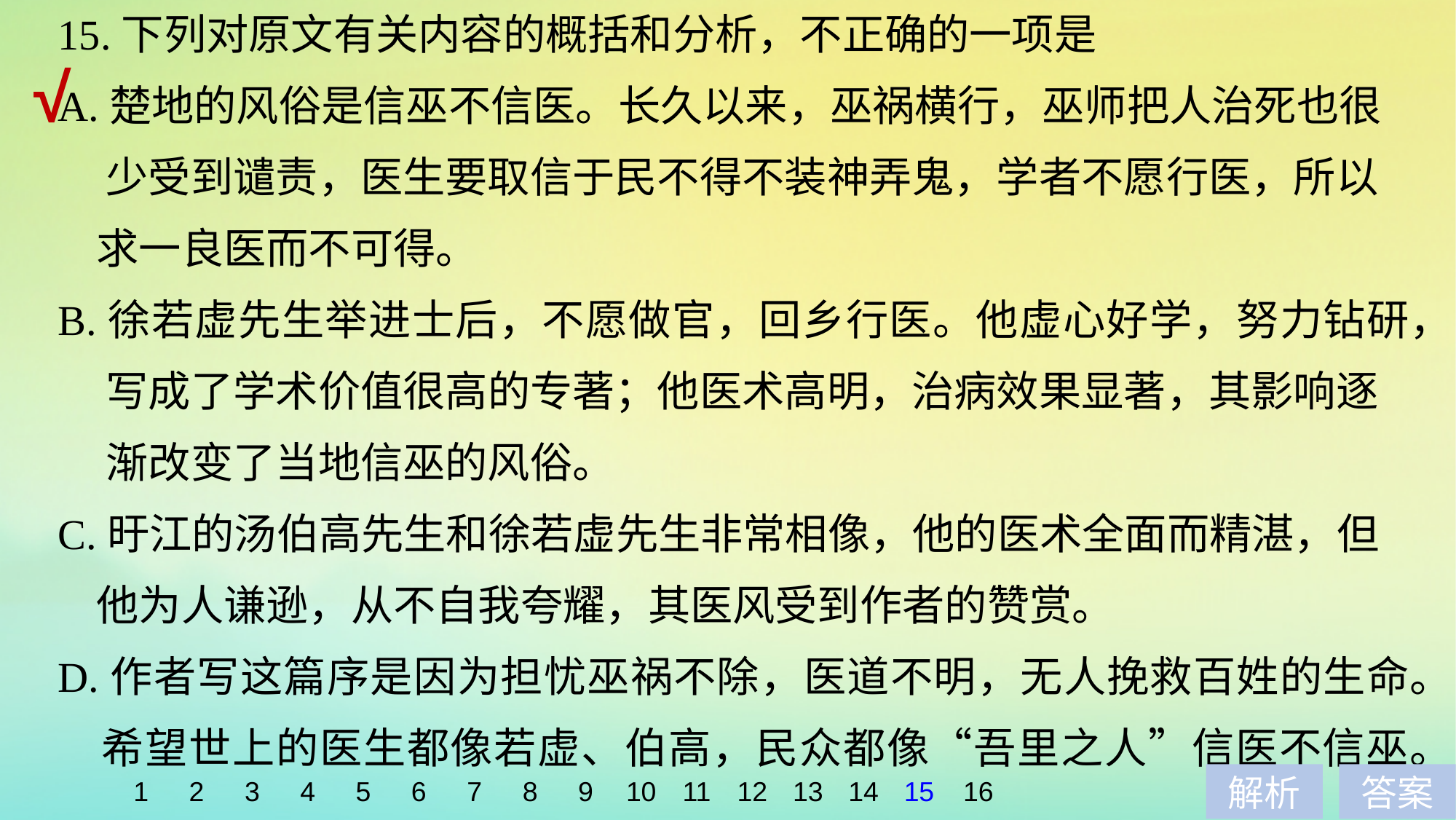

15.下列对原文有关内容的概括和分析，不正确的一项是
A.楚地的风俗是信巫不信医。长久以来，巫祸横行，巫师把人治死也很
    少受到谴责，医生要取信于民不得不装神弄鬼，学者不愿行医，所以
   求一良医而不可得。
B.徐若虚先生举进士后，不愿做官，回乡行医。他虚心好学，努力钻研，
    写成了学术价值很高的专著；他医术高明，治病效果显著，其影响逐
    渐改变了当地信巫的风俗。
C.旴江的汤伯高先生和徐若虚先生非常相像，他的医术全面而精湛，但
   他为人谦逊，从不自我夸耀，其医风受到作者的赞赏。
D.作者写这篇序是因为担忧巫祸不除，医道不明，无人挽救百姓的生命。
   希望世上的医生都像若虚、伯高，民众都像“吾里之人”信医不信巫。
√
1
2
3
4
5
6
7
8
9
10
11
12
13
14
15
16
解析
答案